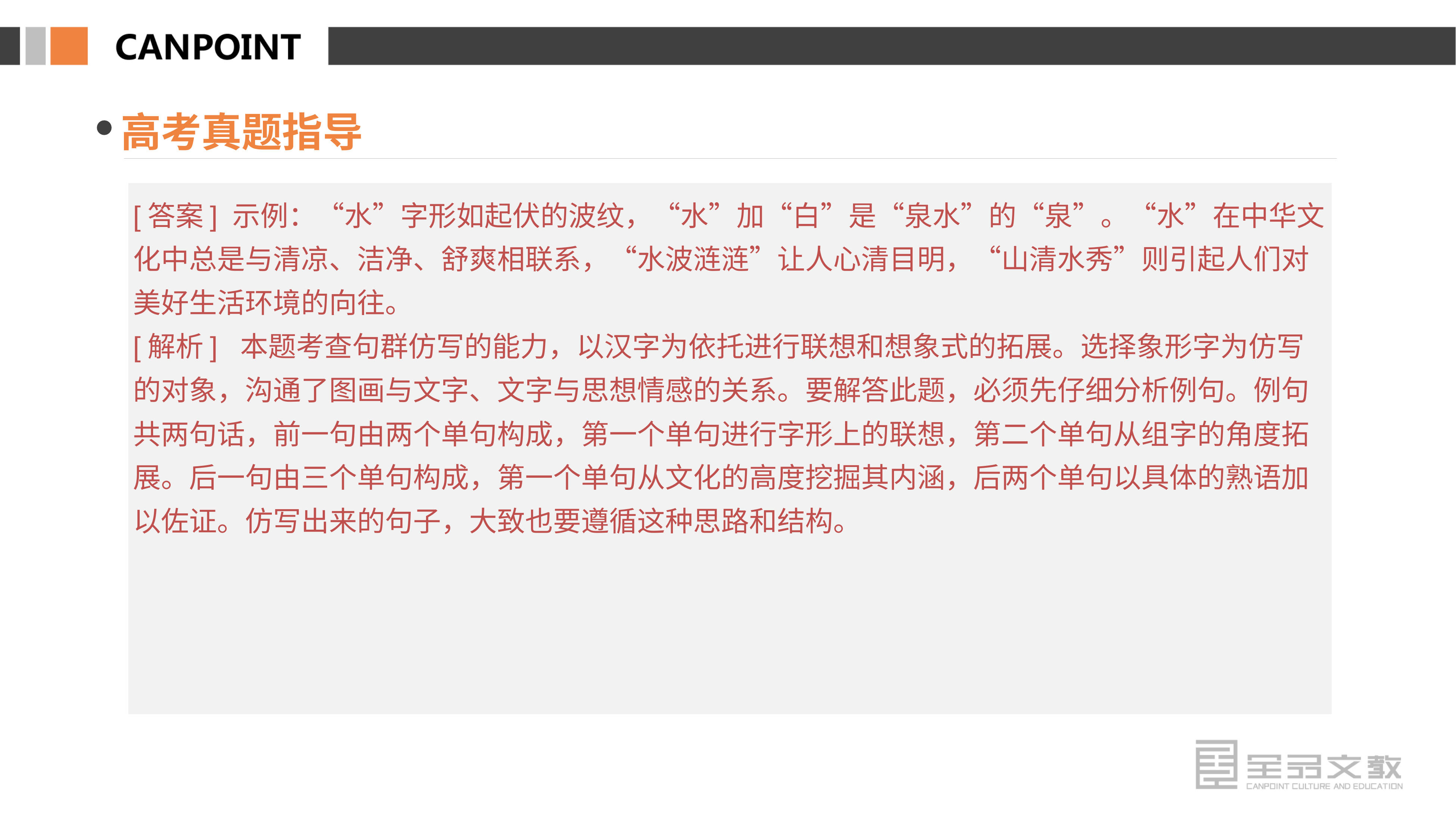

高考真题指导

[答案] 示例：“水”字形如起伏的波纹，“水”加“白”是“泉水”的“泉”。“水”在中华文化中总是与清凉、洁净、舒爽相联系，“水波涟涟”让人心清目明，“山清水秀”则引起人们对美好生活环境的向往。
[解析]  本题考查句群仿写的能力，以汉字为依托进行联想和想象式的拓展。选择象形字为仿写的对象，沟通了图画与文字、文字与思想情感的关系。要解答此题，必须先仔细分析例句。例句共两句话，前一句由两个单句构成，第一个单句进行字形上的联想，第二个单句从组字的角度拓展。后一句由三个单句构成，第一个单句从文化的高度挖掘其内涵，后两个单句以具体的熟语加以佐证。仿写出来的句子，大致也要遵循这种思路和结构。